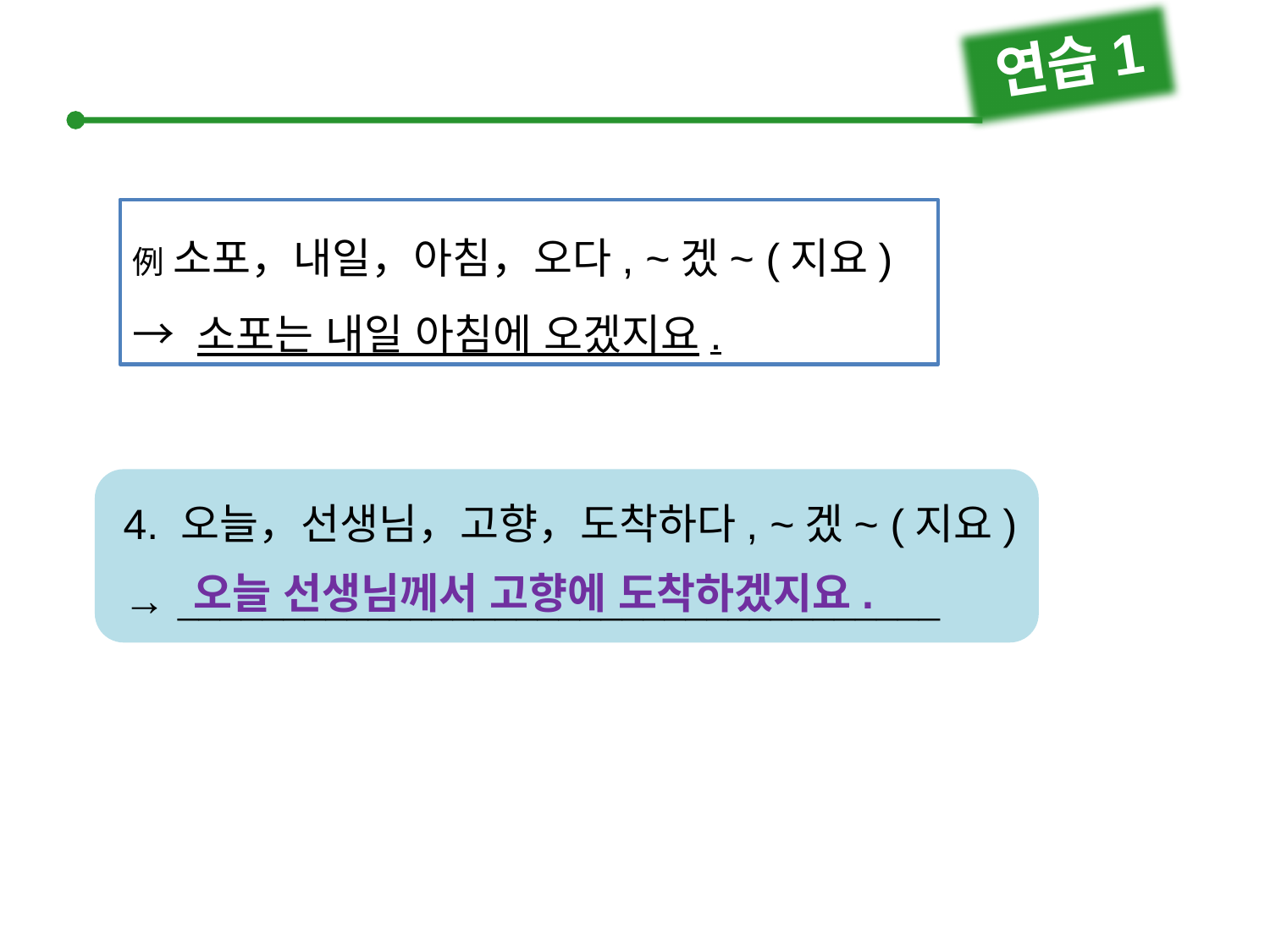

연습1
例 소포，내일，아침，오다, ~겠~ (지요)
→ 소포는 내일 아침에 오겠지요.
4. 오늘，선생님，고향，도착하다, ~겠~ (지요)
→ ____________________________________

오늘 선생님께서 고향에 도착하겠지요.